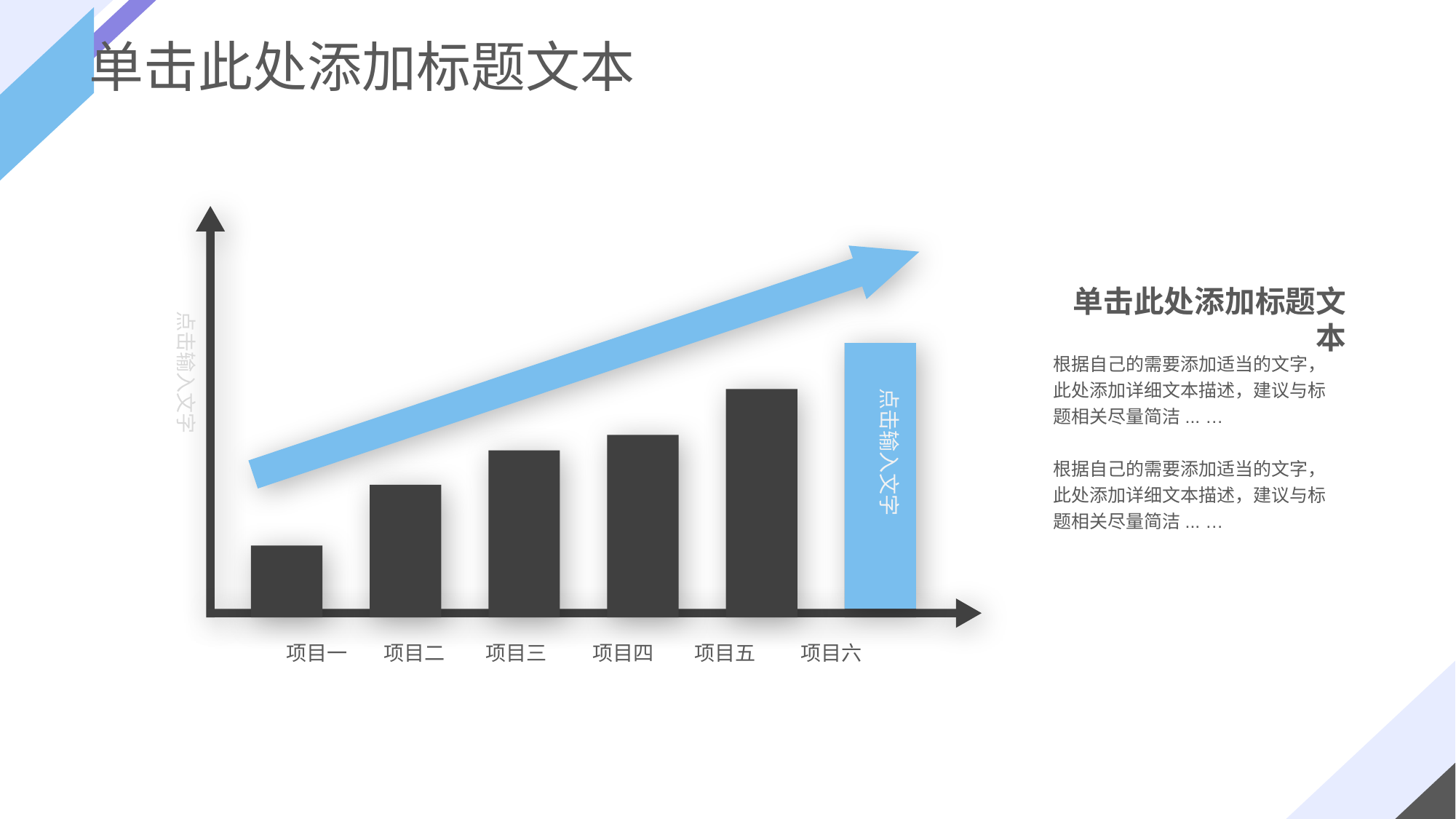

单击此处添加标题文本
单击此处添加标题文本
点击输入文字

根据自己的需要添加适当的文字，此处添加详细文本描述，建议与标题相关尽量简洁... …

根据自己的需要添加适当的文字，此处添加详细文本描述，建议与标题相关尽量简洁... …
点击输入文字

项目一        项目二         项目三          项目四         项目五          项目六